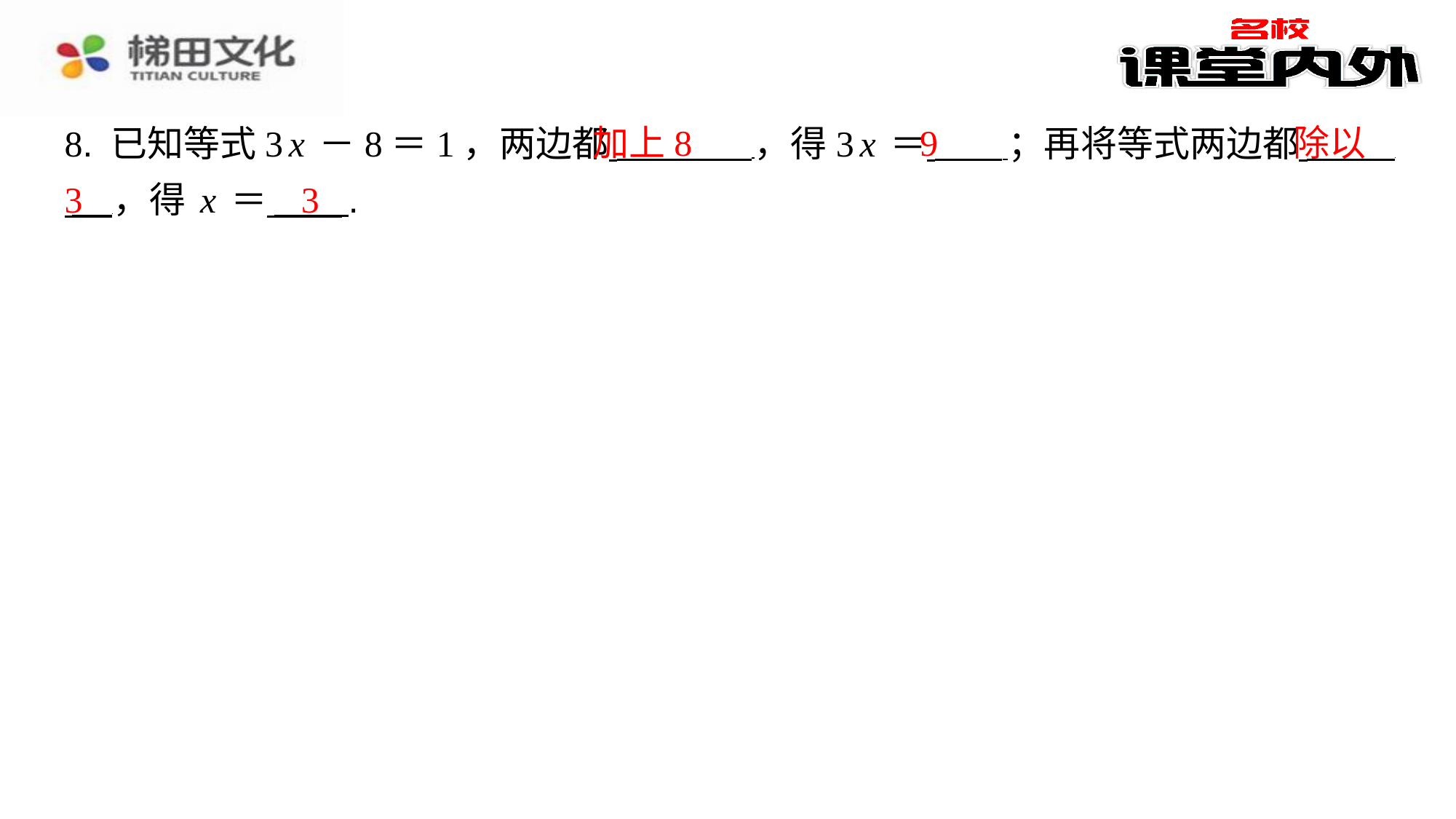

​　加上8
​　9
​　除以
8. 已知等式3x－8＝1，两边都                      ，得3x＝            ；再将等式两边都               ⁠
        ，得x＝            ⁠.
3
​　3